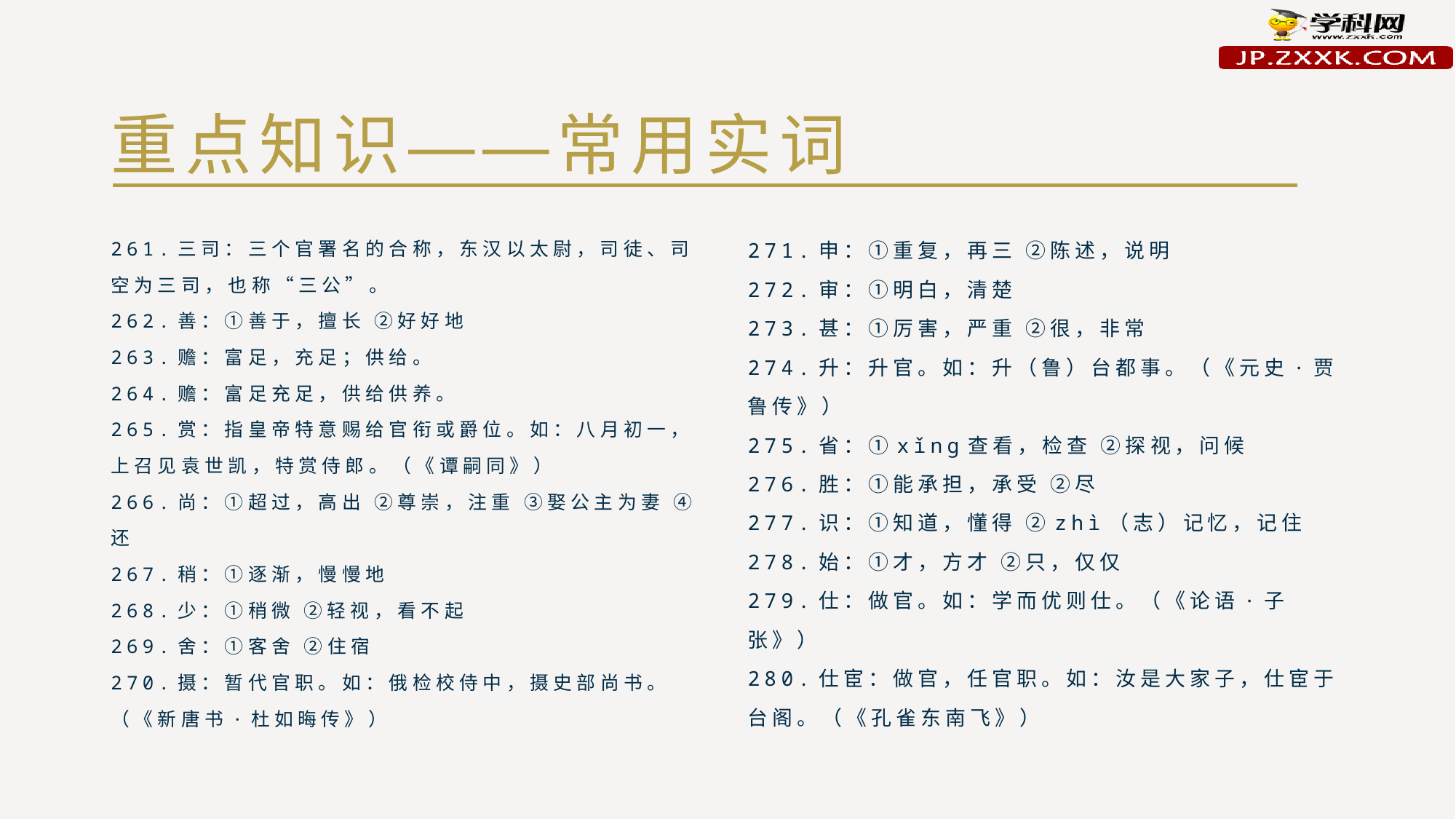

# 重点知识——常用实词
261.三司：三个官署名的合称，东汉以太尉，司徒、司空为三司，也称“三公”。
262.善：①善于，擅长 ②好好地
263.赡：富足，充足；供给。
264.赡：富足充足，供给供养。
265.赏：指皇帝特意赐给官衔或爵位。如：八月初一，上召见袁世凯，特赏侍郎。（《谭嗣同》）
266.尚：①超过，高出 ②尊崇，注重 ③娶公主为妻 ④还
267.稍：①逐渐，慢慢地
268.少：①稍微 ②轻视，看不起
269.舍：①客舍 ②住宿
270.摄：暂代官职。如：俄检校侍中，摄史部尚书。（《新唐书·杜如晦传》）
271.申：①重复，再三 ②陈述，说明
272.审：①明白，清楚
273.甚：①厉害，严重 ②很，非常
274.升：升官。如：升（鲁）台都事。（《元史·贾鲁传》）
275.省：①xǐng查看，检查 ②探视，问候
276.胜：①能承担，承受 ②尽
277.识：①知道，懂得 ②zhì（志）记忆，记住
278.始：①才，方才 ②只，仅仅
279.仕：做官。如：学而优则仕。（《论语·子张》）
280.仕宦：做官，任官职。如：汝是大家子，仕宦于台阁。（《孔雀东南飞》）